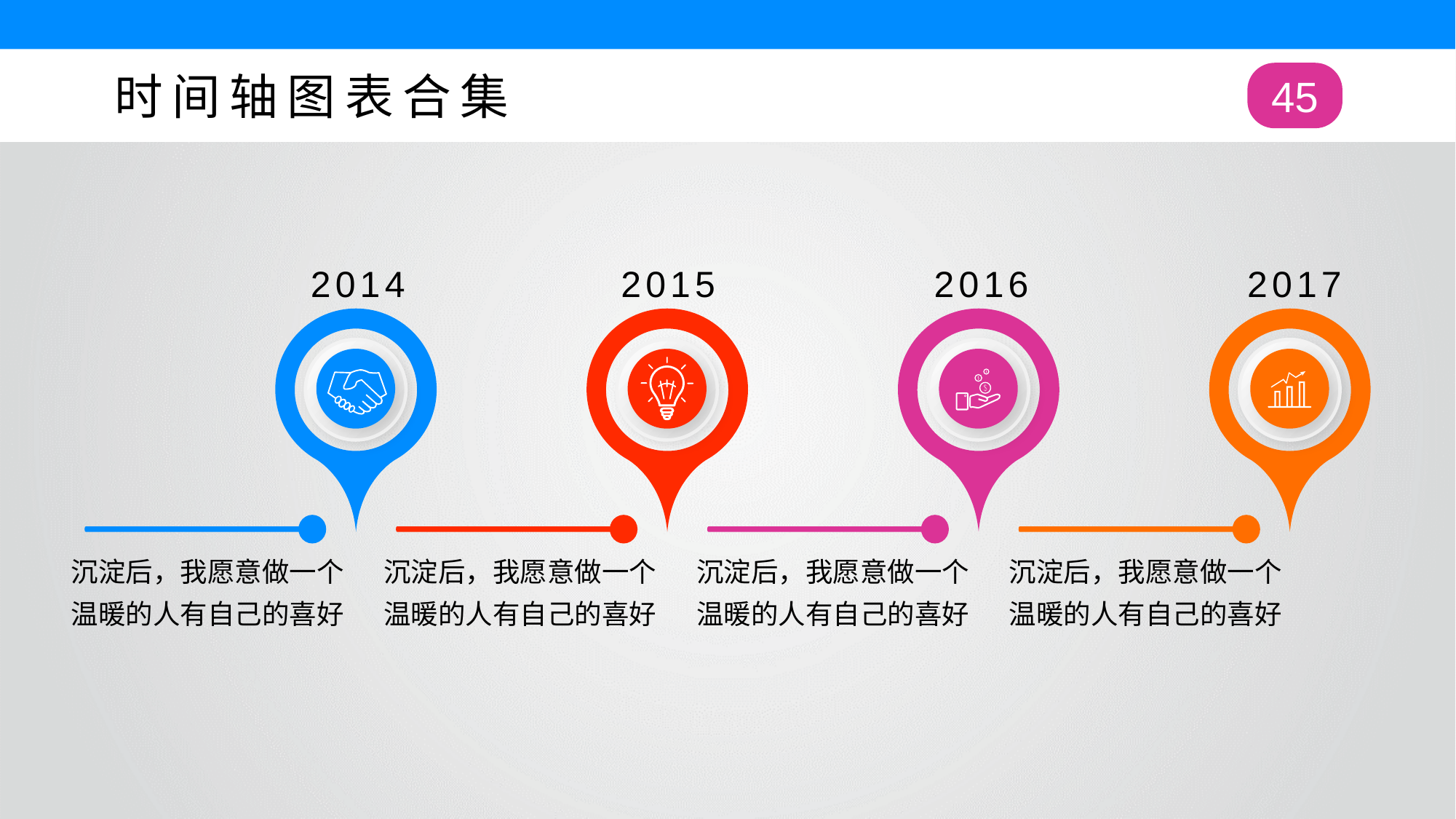

时间轴图表合集
45
2014
2015
2016
2017

沉淀后，我愿意做一个温暖的人有自己的喜好
沉淀后，我愿意做一个温暖的人有自己的喜好
沉淀后，我愿意做一个温暖的人有自己的喜好
沉淀后，我愿意做一个温暖的人有自己的喜好